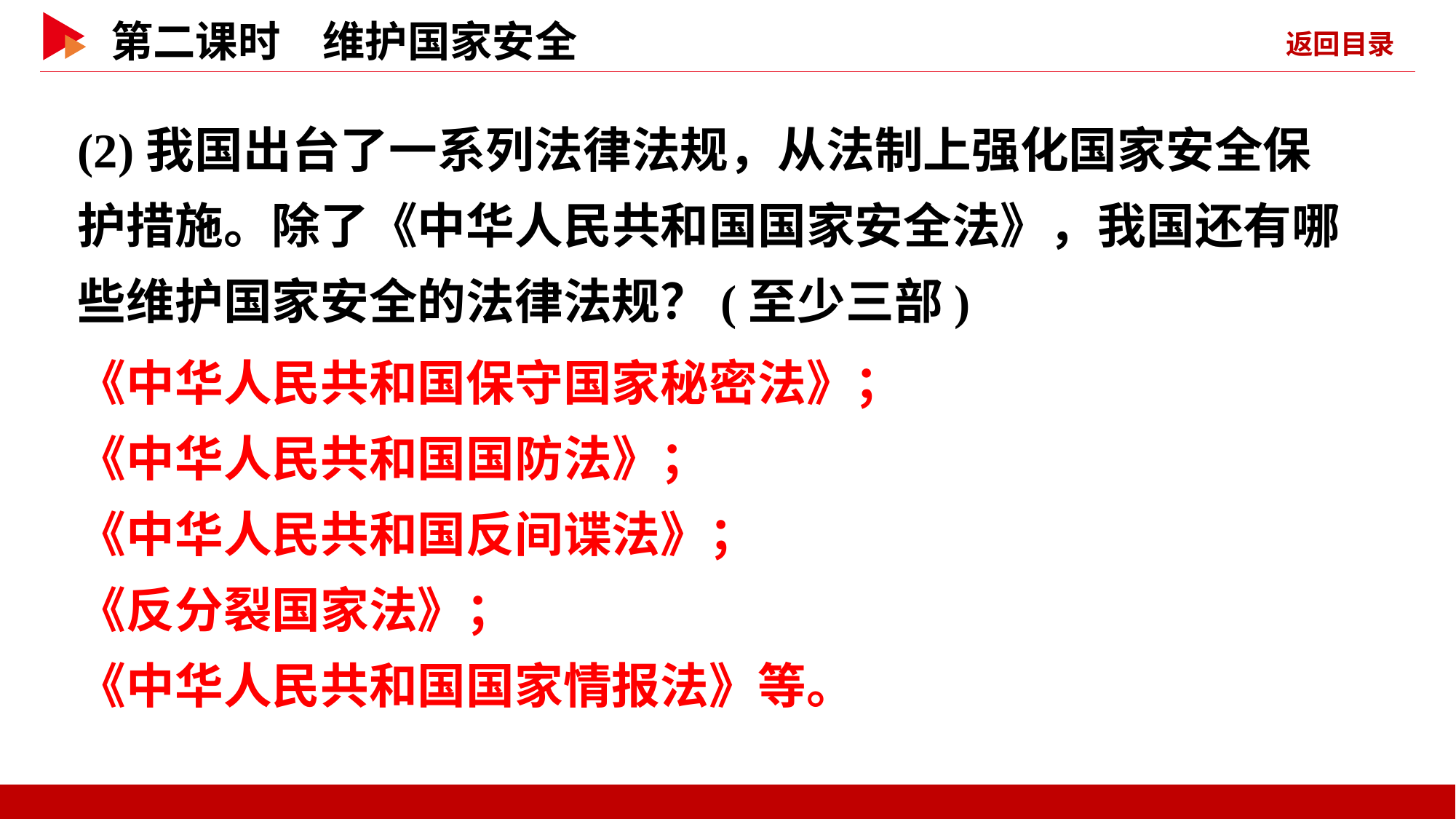

(2)我国出台了一系列法律法规，从法制上强化国家安全保护措施。除了《中华人民共和国国家安全法》，我国还有哪些维护国家安全的法律法规？(至少三部)
《中华人民共和国保守国家秘密法》；
《中华人民共和国国防法》；
《中华人民共和国反间谍法》；
《反分裂国家法》；
《中华人民共和国国家情报法》等。